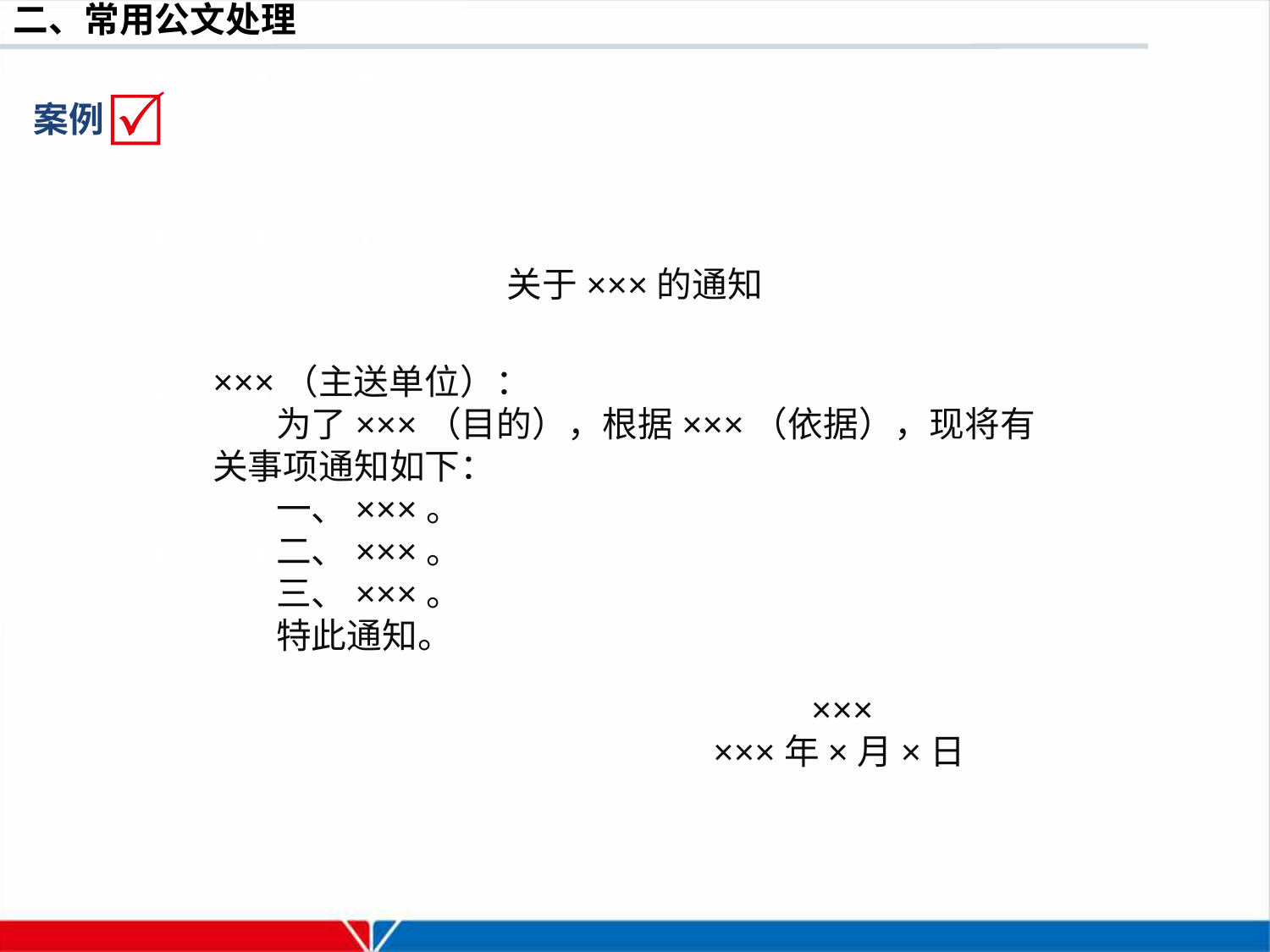

案例

关于×××的通知

×××（主送单位）：
为了×××（目的），根据×××（依据），现将有关事项通知如下：
一、×××。
二、×××。
三、×××。
特此通知。

×××
×××年×月×日